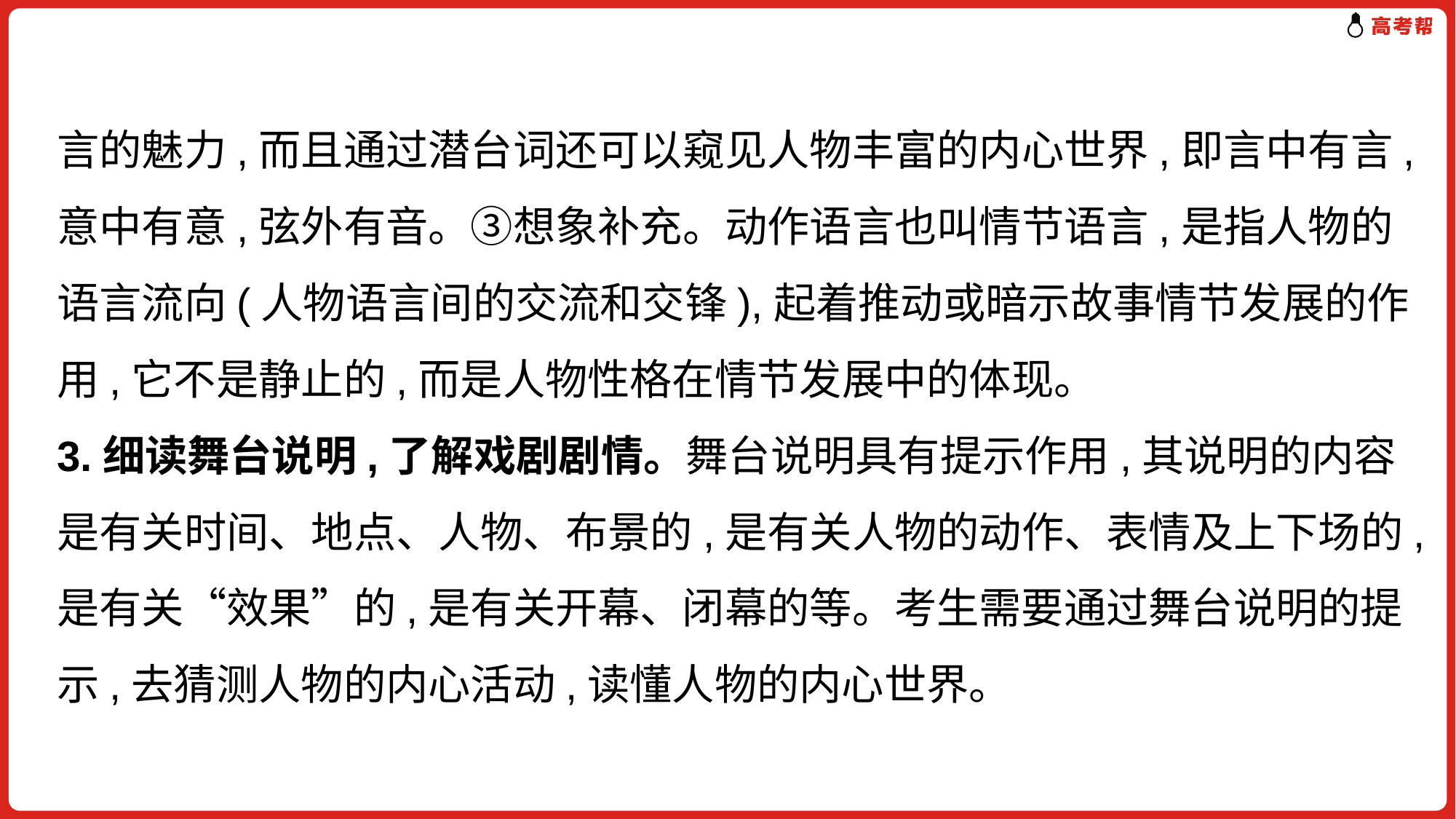

言的魅力,而且通过潜台词还可以窥见人物丰富的内心世界,即言中有言,意中有意,弦外有音。③想象补充。动作语言也叫情节语言,是指人物的语言流向(人物语言间的交流和交锋),起着推动或暗示故事情节发展的作用,它不是静止的,而是人物性格在情节发展中的体现。
3.细读舞台说明,了解戏剧剧情。舞台说明具有提示作用,其说明的内容是有关时间、地点、人物、布景的,是有关人物的动作、表情及上下场的,是有关“效果”的,是有关开幕、闭幕的等。考生需要通过舞台说明的提示,去猜测人物的内心活动,读懂人物的内心世界。